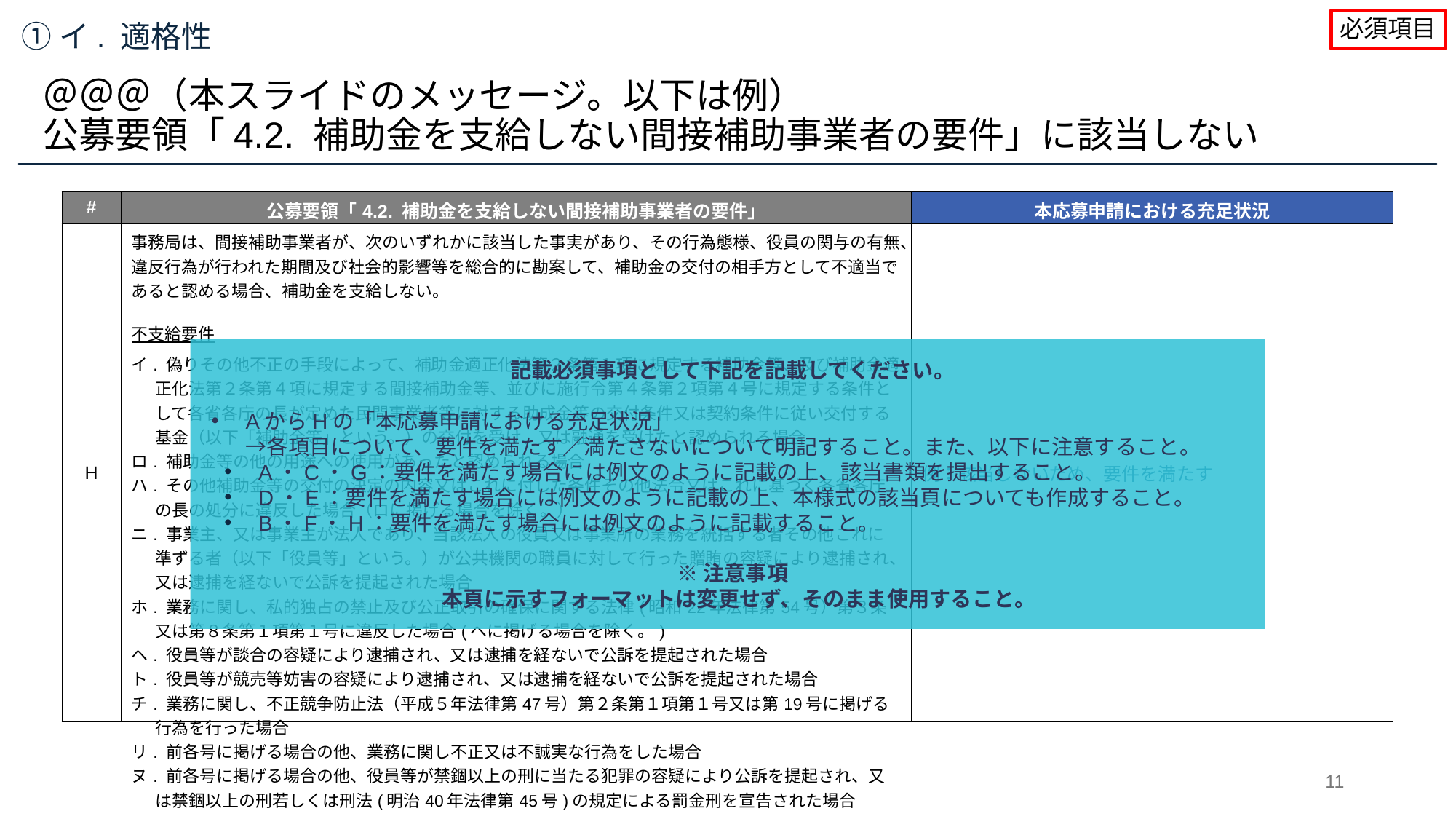

必須項目
①イ. 適格性
＠＠＠（本スライドのメッセージ。以下は例）
公募要領「4.2. 補助金を支給しない間接補助事業者の要件」に該当しない
| # | 公募要領「4.2. 補助金を支給しない間接補助事業者の要件」 | 本応募申請における充足状況 |
| --- | --- | --- |
| H | 事務局は、間接補助事業者が、次のいずれかに該当した事実があり、その行為態様、役員の関与の有無、違反行為が行われた期間及び社会的影響等を総合的に勘案して、補助金の交付の相手方として不適当であると認める場合、補助金を支給しない。 不支給要件 イ. 偽りその他不正の手段によって、補助金適正化法第２条第１項に規定する補助金等、及び補助金適正化法第２条第４項に規定する間接補助金等、並びに施行令第４条第２項第４号に規定する条件として各省各庁の長が定めた民間事業者等に対する助成金等の交付条件又は契約条件に従い交付する基金（以下「補助金等」という。）の交付を受け、又は融通を受けたと認められる場合 ロ. 補助金等の他の用途への使用があったと認められる場合 ハ. その他補助金等の交付の決定の内容又はこれに付した条件その他法令又はこれに基づく各省各庁の長の処分に違反した場合（ロに掲げる場合を除く。） ニ. 事業主、又は事業主が法人であり、当該法人の役員又は事業所の業務を統括する者その他これに準ずる者（以下「役員等」という。）が公共機関の職員に対して行った贈賄の容疑により逮捕され、又は逮捕を経ないで公訴を提起された場合 ホ. 業務に関し、私的独占の禁止及び公正取引の確保に関する法律(昭和22年法律第54号）第３条又は第８条第１項第１号に違反した場合(ヘに掲げる場合を除く。) ヘ. 役員等が談合の容疑により逮捕され、又は逮捕を経ないで公訴を提起された場合 ト. 役員等が競売等妨害の容疑により逮捕され、又は逮捕を経ないで公訴を提起された場合 チ. 業務に関し、不正競争防止法（平成５年法律第47号）第２条第１項第１号又は第19号に掲げる行為を行った場合 リ. 前各号に掲げる場合の他、業務に関し不正又は不誠実な行為をした場合 ヌ. 前各号に掲げる場合の他、役員等が禁錮以上の刑に当たる犯罪の容疑により公訴を提起され、又は禁錮以上の刑若しくは刑法(明治40年法律第45号)の規定による罰金刑を宣告された場合 | 例：該当しないため、要件を満たす |
記載必須事項として下記を記載してください。

AからHの「本応募申請における充足状況」
→各項目について、要件を満たす／満たさないについて明記すること。また、以下に注意すること。
A・C・G：要件を満たす場合には例文のように記載の上、該当書類を提出すること。
D・E：要件を満たす場合には例文のように記載の上、本様式の該当頁についても作成すること。
B・F・H：要件を満たす場合には例文のように記載すること。
※注意事項
本頁に示すフォーマットは変更せず、そのまま使用すること。
11